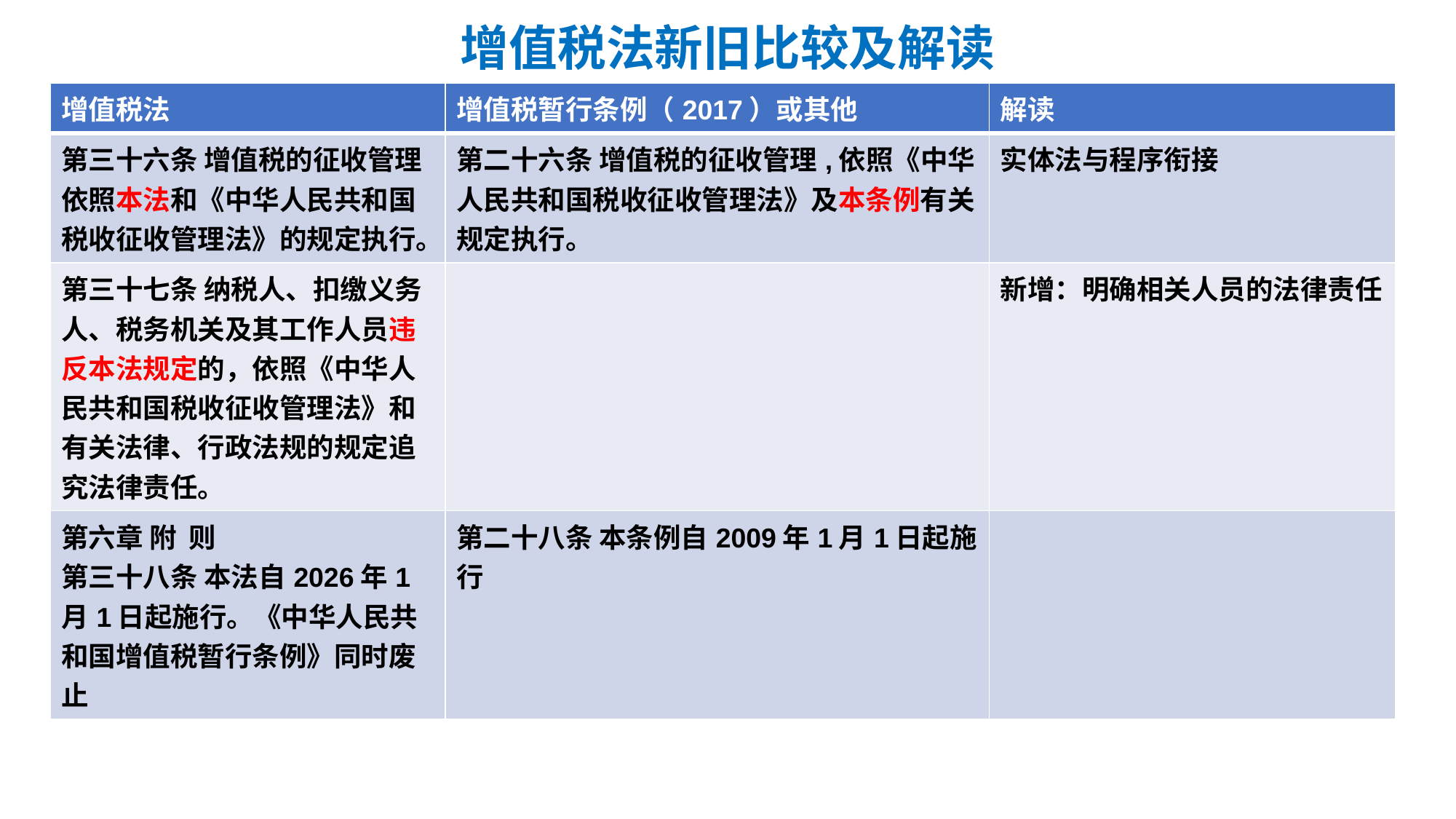

# 增值税法新旧比较及解读
| 增值税法 | 增值税暂行条例（2017）或其他 | 解读 |
| --- | --- | --- |
| 第三十六条 增值税的征收管理依照本法和《中华人民共和国税收征收管理法》的规定执行。 | 第二十六条 增值税的征收管理,依照《中华人民共和国税收征收管理法》及本条例有关规定执行。 | 实体法与程序衔接 |
| 第三十七条 纳税人、扣缴义务人、税务机关及其工作人员违反本法规定的，依照《中华人民共和国税收征收管理法》和有关法律、行政法规的规定追究法律责任。 |  | 新增：明确相关人员的法律责任 |
| 第六章 附 则 第三十八条 本法自2026年1月1日起施行。《中华人民共和国增值税暂行条例》同时废止 | 第二十八条 本条例自2009年1月1日起施行 |  |